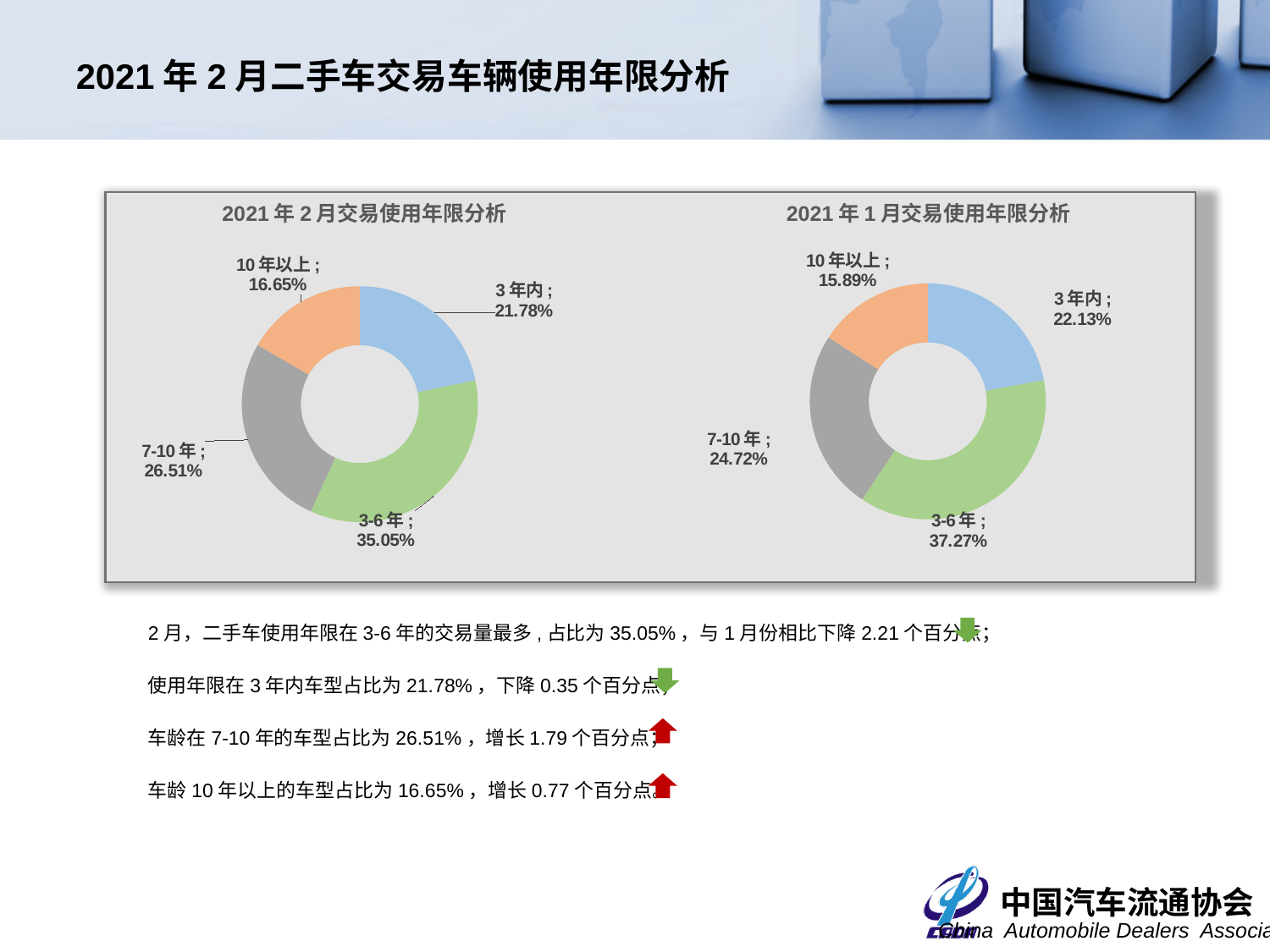

# 2021年2月二手车交易车辆使用年限分析

### Chart: 2021年2月交易使用年限分析

| Category | 交易数量 |
|---|---|
| 3年内 | 0.21777714507625043 |
| 3-6年 | 0.35054153551775863 |
| 7-10年 | 0.265140437059515 |
| 10年以上 | 0.16654088234647596 |

### Chart: 2021年1月交易使用年限分析

| Category |  |
|---|---|
| 3年内 | 0.22127274632391464 |
| 3-6年 | 0.37267856519157555 |
| 7-10年 | 0.24719779260242394 |
| 10年以上 | 0.15885089588208584 |
2月，二手车使用年限在3-6年的交易量最多,占比为35.05%，与1月份相比下降2.21个百分点；
使用年限在3年内车型占比为21.78%，下降0.35个百分点；
车龄在7-10年的车型占比为26.51%，增长1.79个百分点；
车龄10年以上的车型占比为16.65%，增长0.77个百分点。